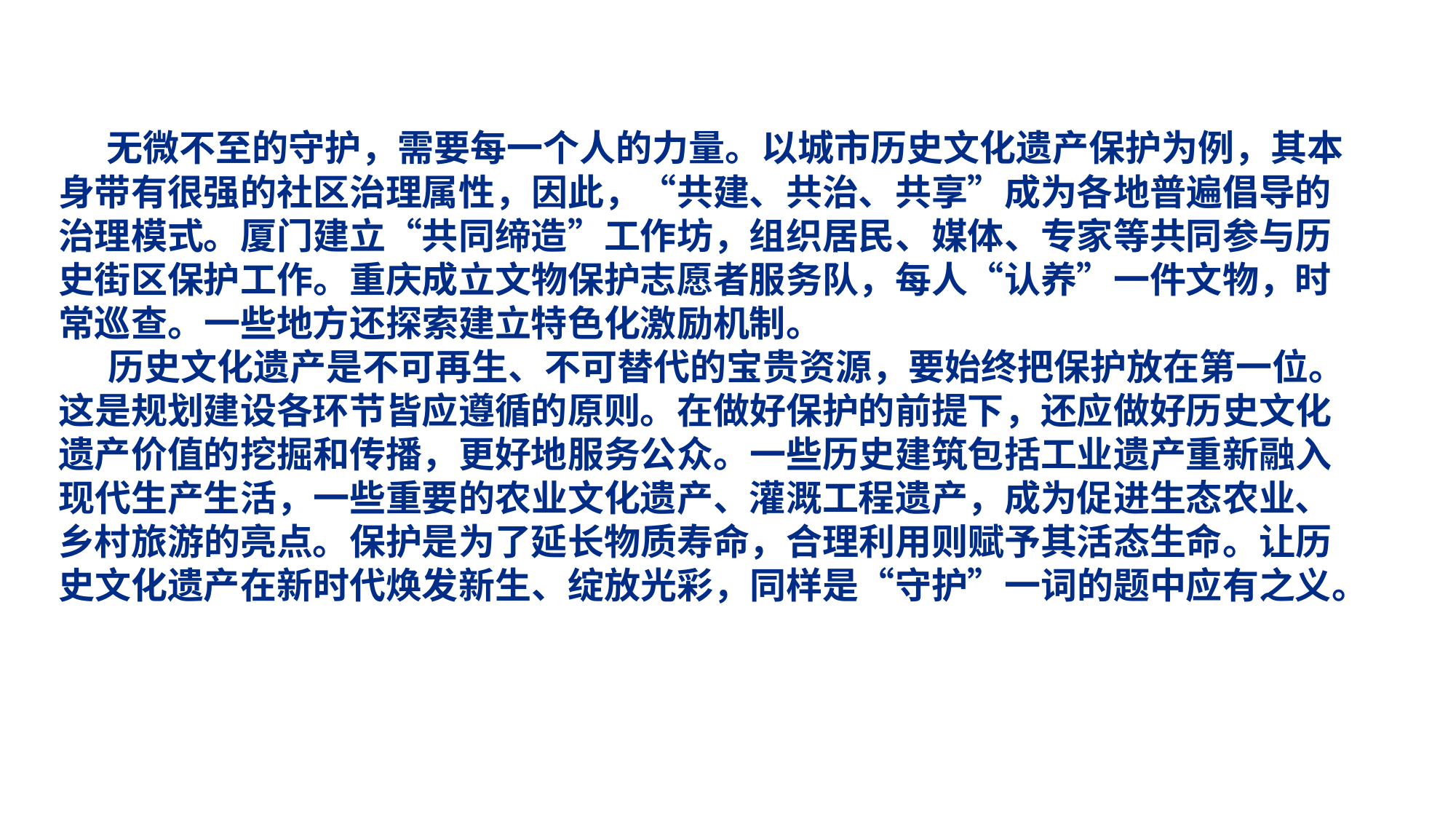

无微不至的守护，需要每一个人的力量。以城市历史文化遗产保护为例，其本身带有很强的社区治理属性，因此，“共建、共治、共享”成为各地普遍倡导的治理模式。厦门建立“共同缔造”工作坊，组织居民、媒体、专家等共同参与历史街区保护工作。重庆成立文物保护志愿者服务队，每人“认养”一件文物，时常巡查。一些地方还探索建立特色化激励机制。
     历史文化遗产是不可再生、不可替代的宝贵资源，要始终把保护放在第一位。这是规划建设各环节皆应遵循的原则。在做好保护的前提下，还应做好历史文化遗产价值的挖掘和传播，更好地服务公众。一些历史建筑包括工业遗产重新融入现代生产生活，一些重要的农业文化遗产、灌溉工程遗产，成为促进生态农业、乡村旅游的亮点。保护是为了延长物质寿命，合理利用则赋予其活态生命。让历史文化遗产在新时代焕发新生、绽放光彩，同样是“守护”一词的题中应有之义。